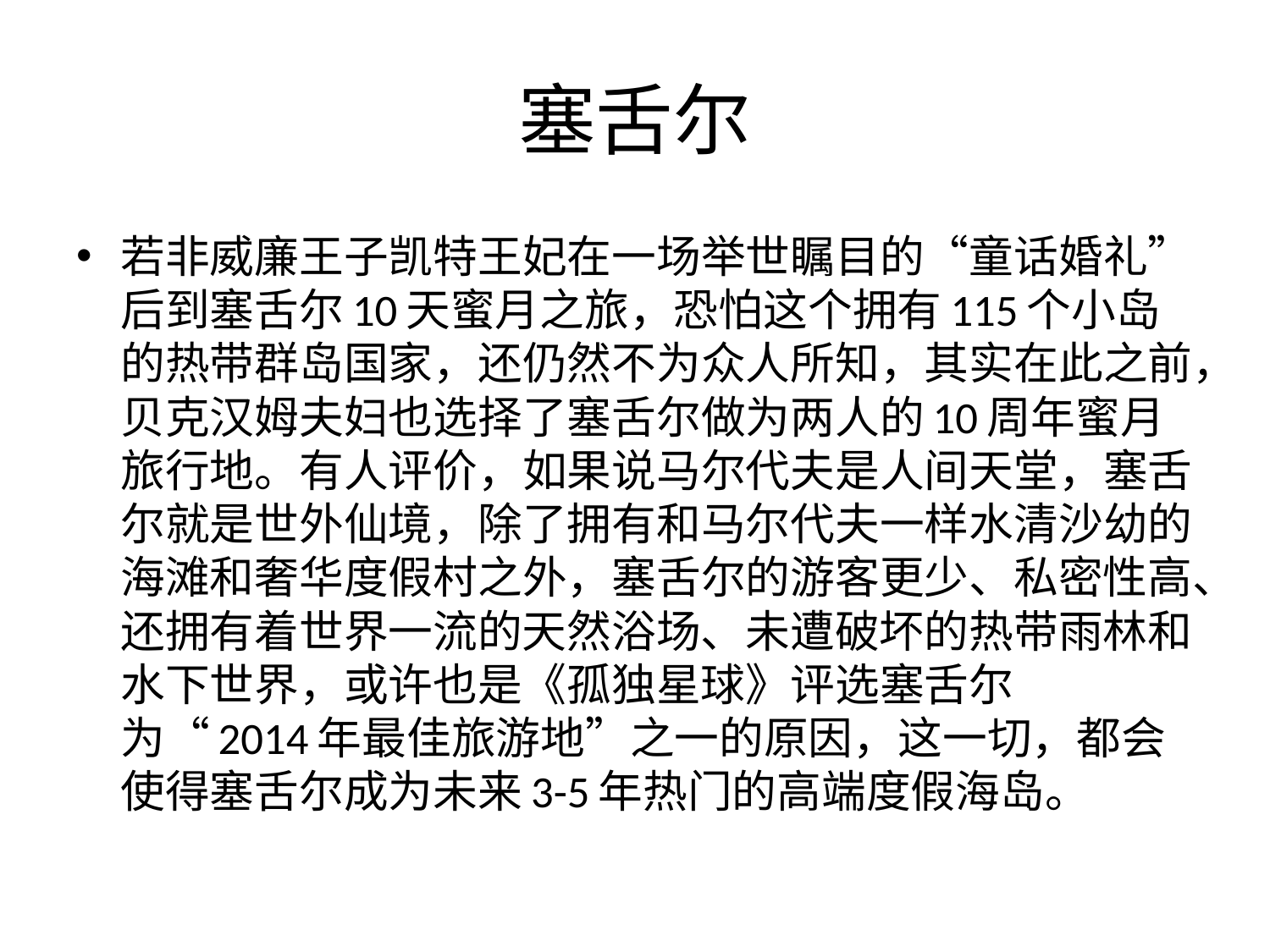

# 塞舌尔
若非威廉王子凯特王妃在一场举世瞩目的“童话婚礼”后到塞舌尔10天蜜月之旅，恐怕这个拥有115个小岛的热带群岛国家，还仍然不为众人所知，其实在此之前，贝克汉姆夫妇也选择了塞舌尔做为两人的10周年蜜月旅行地。有人评价，如果说马尔代夫是人间天堂，塞舌尔就是世外仙境，除了拥有和马尔代夫一样水清沙幼的海滩和奢华度假村之外，塞舌尔的游客更少、私密性高、还拥有着世界一流的天然浴场、未遭破坏的热带雨林和水下世界，或许也是《孤独星球》评选塞舌尔为“2014年最佳旅游地”之一的原因，这一切，都会使得塞舌尔成为未来3-5年热门的高端度假海岛。